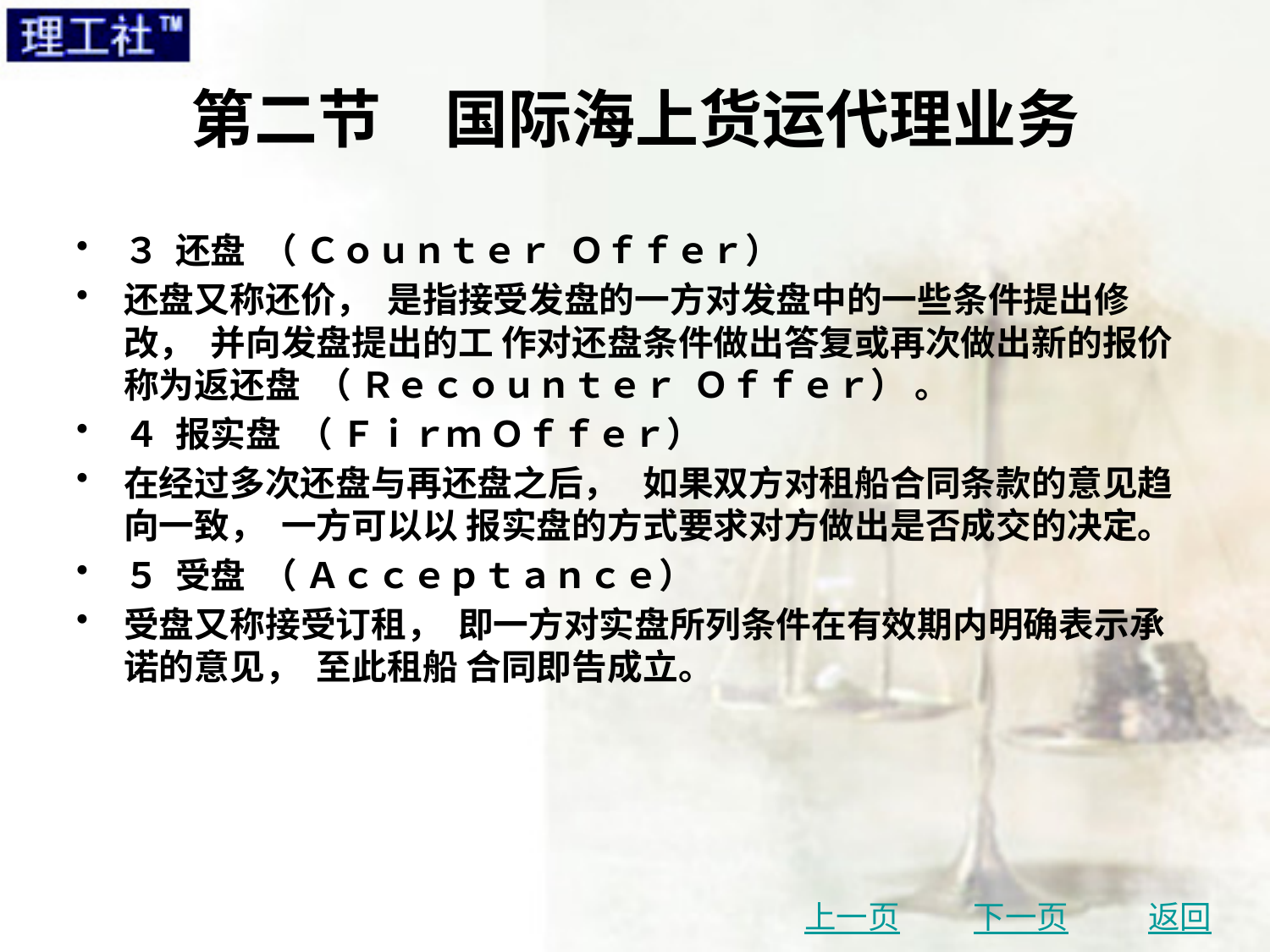

# 第二节　国际海上货运代理业务
３  还盘  （ Ｃｏｕｎｔｅｒ  Ｏｆｆｅｒ）
还盘又称还价，  是指接受发盘的一方对发盘中的一些条件提出修改，  并向发盘提出的工 作对还盘条件做出答复或再次做出新的报价称为返还盘  （ Ｒｅｃｏｕｎｔｅｒ  Ｏｆｆｅｒ） 。
４  报实盘  （ Ｆｉｒｍ Ｏｆｆｅｒ）
在经过多次还盘与再还盘之后，   如果双方对租船合同条款的意见趋向一致，  一方可以以 报实盘的方式要求对方做出是否成交的决定。
５  受盘  （ Ａｃｃｅｐｔａｎｃｅ）
受盘又称接受订租，  即一方对实盘所列条件在有效期内明确表示承诺的意见，  至此租船 合同即告成立。

上一页
下一页
返回